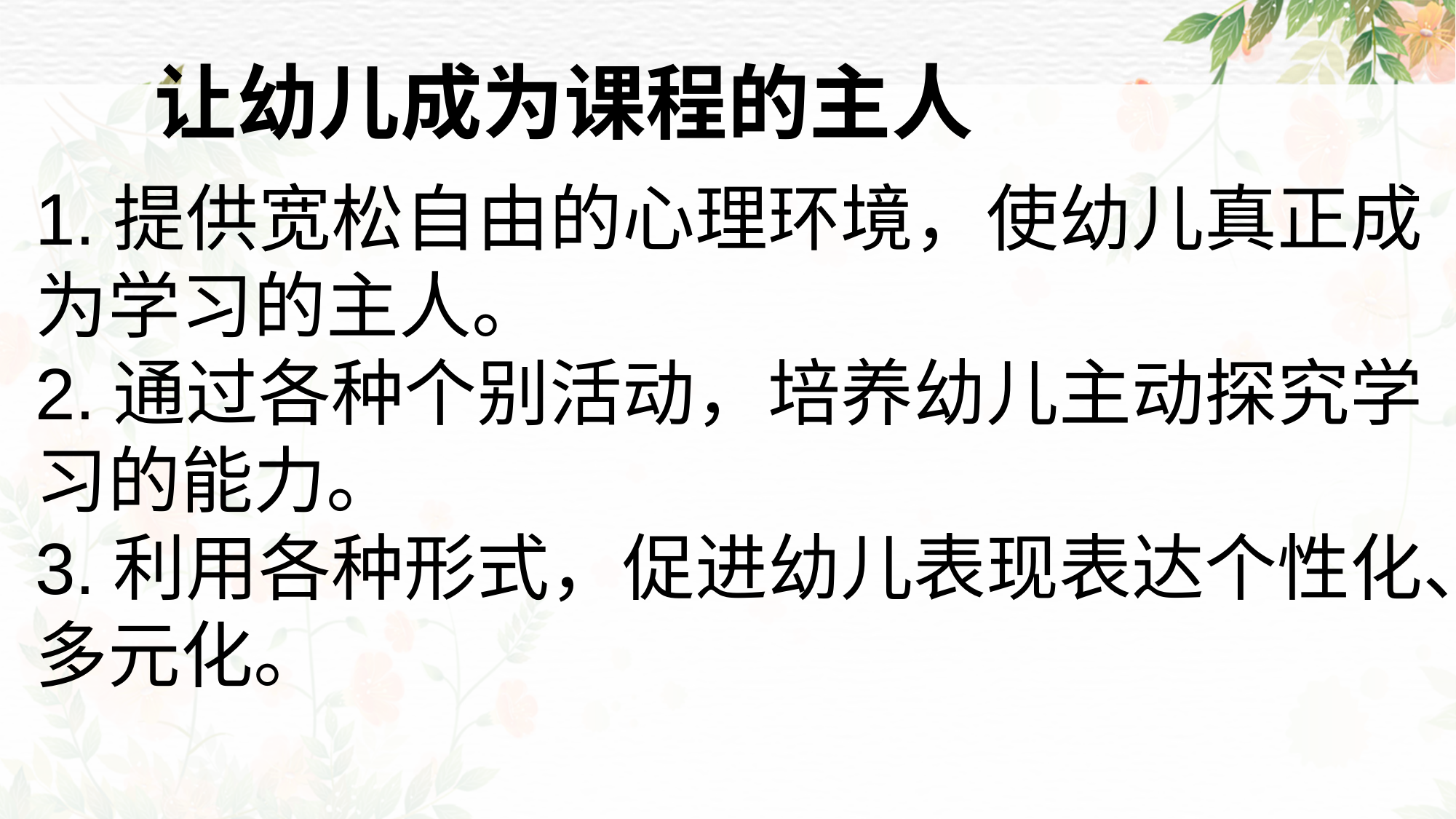

# 让幼儿成为课程的主人
1.提供宽松自由的心理环境，使幼儿真正成为学习的主人。
2.通过各种个别活动，培养幼儿主动探究学习的能力。
3.利用各种形式，促进幼儿表现表达个性化、多元化。